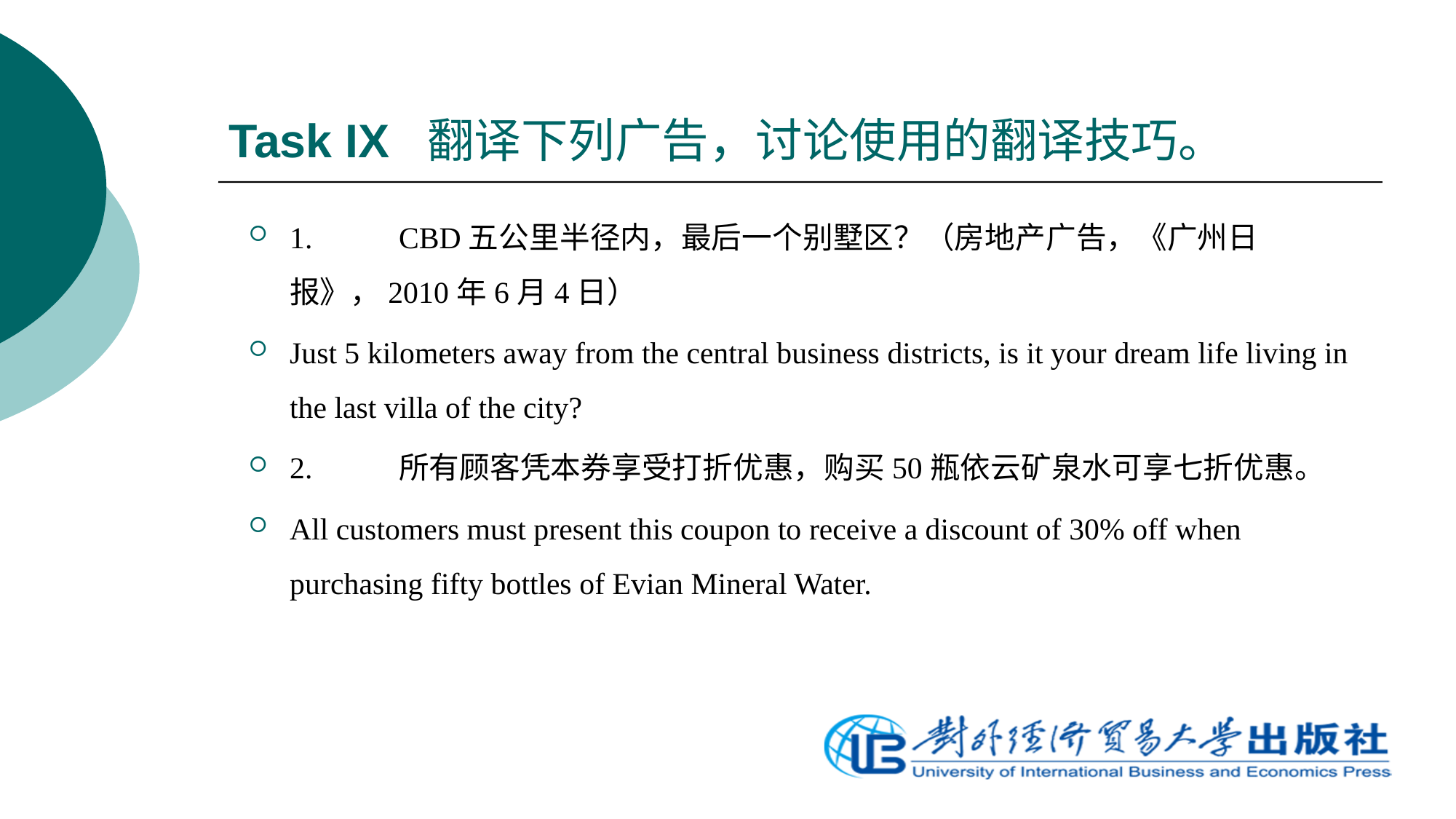

# Task IX  翻译下列广告，讨论使用的翻译技巧。
1.	CBD五公里半径内，最后一个别墅区？（房地产广告，《广州日报》，2010年6月4日）
Just 5 kilometers away from the central business districts, is it your dream life living in the last villa of the city?
2.	所有顾客凭本券享受打折优惠，购买50瓶依云矿泉水可享七折优惠。
All customers must present this coupon to receive a discount of 30% off when purchasing fifty bottles of Evian Mineral Water.